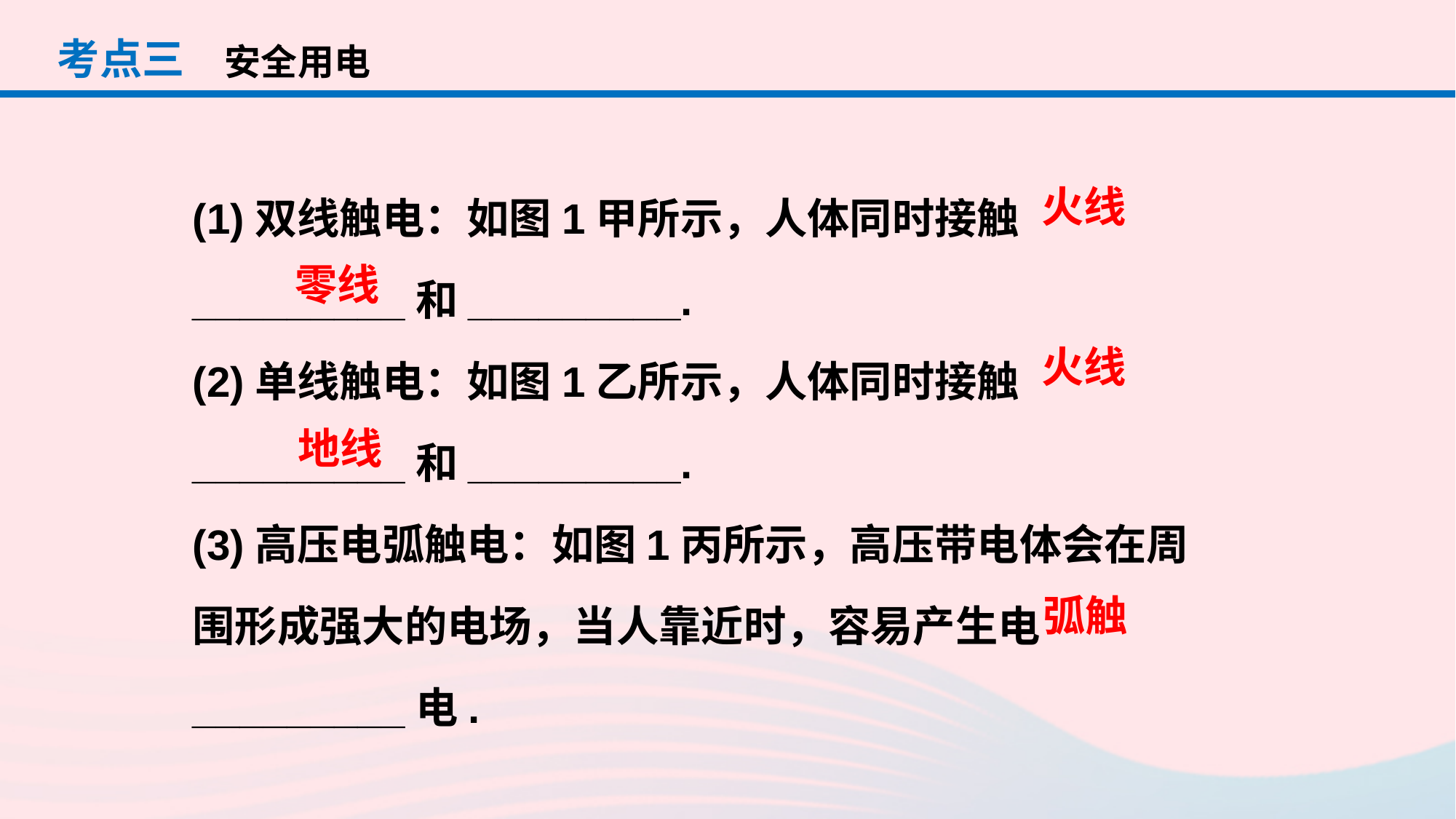

考点三
安全用电

(1)双线触电：如图1甲所示，人体同时接触_________和_________.
(2)单线触电：如图1乙所示，人体同时接触_________和_________.
(3)高压电弧触电：如图1丙所示，高压带电体会在周围形成强大的电场，当人靠近时，容易产生电_________电.
火线
零线
火线
地线
弧触